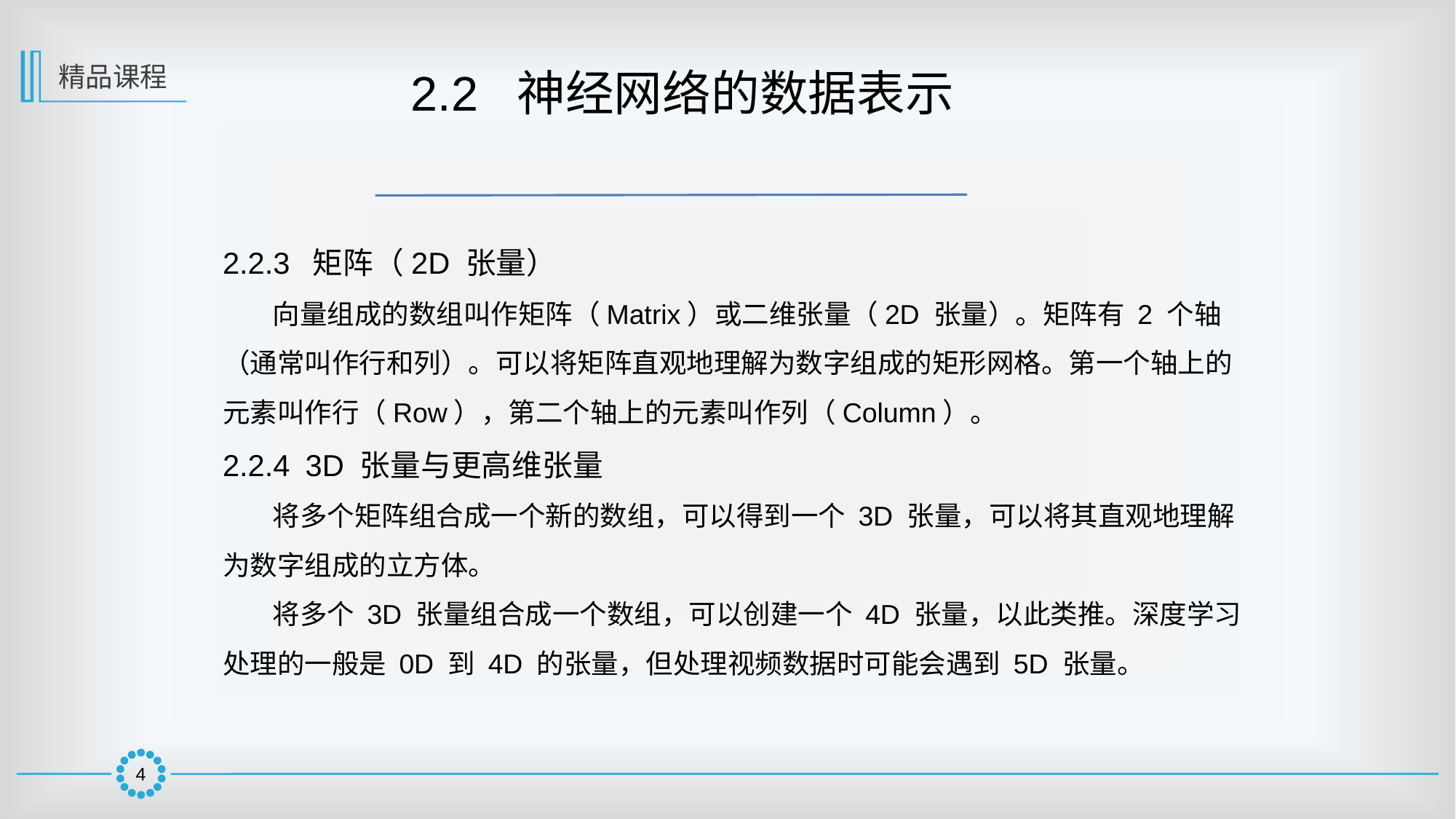

精品课程
 2.2  神经网络的数据表示

2.2.3 矩阵（2D 张量）
       向量组成的数组叫作矩阵（Matrix）或二维张量（2D 张量）。矩阵有 2 个轴（通常叫作行和列）。可以将矩阵直观地理解为数字组成的矩形网格。第一个轴上的元素叫作行（Row），第二个轴上的元素叫作列（Column）。
2.2.4 3D 张量与更高维张量
       将多个矩阵组合成一个新的数组，可以得到一个 3D 张量，可以将其直观地理解为数字组成的立方体。
       将多个 3D 张量组合成一个数组，可以创建一个 4D 张量，以此类推。深度学习处理的一般是 0D 到 4D 的张量，但处理视频数据时可能会遇到 5D 张量。

4